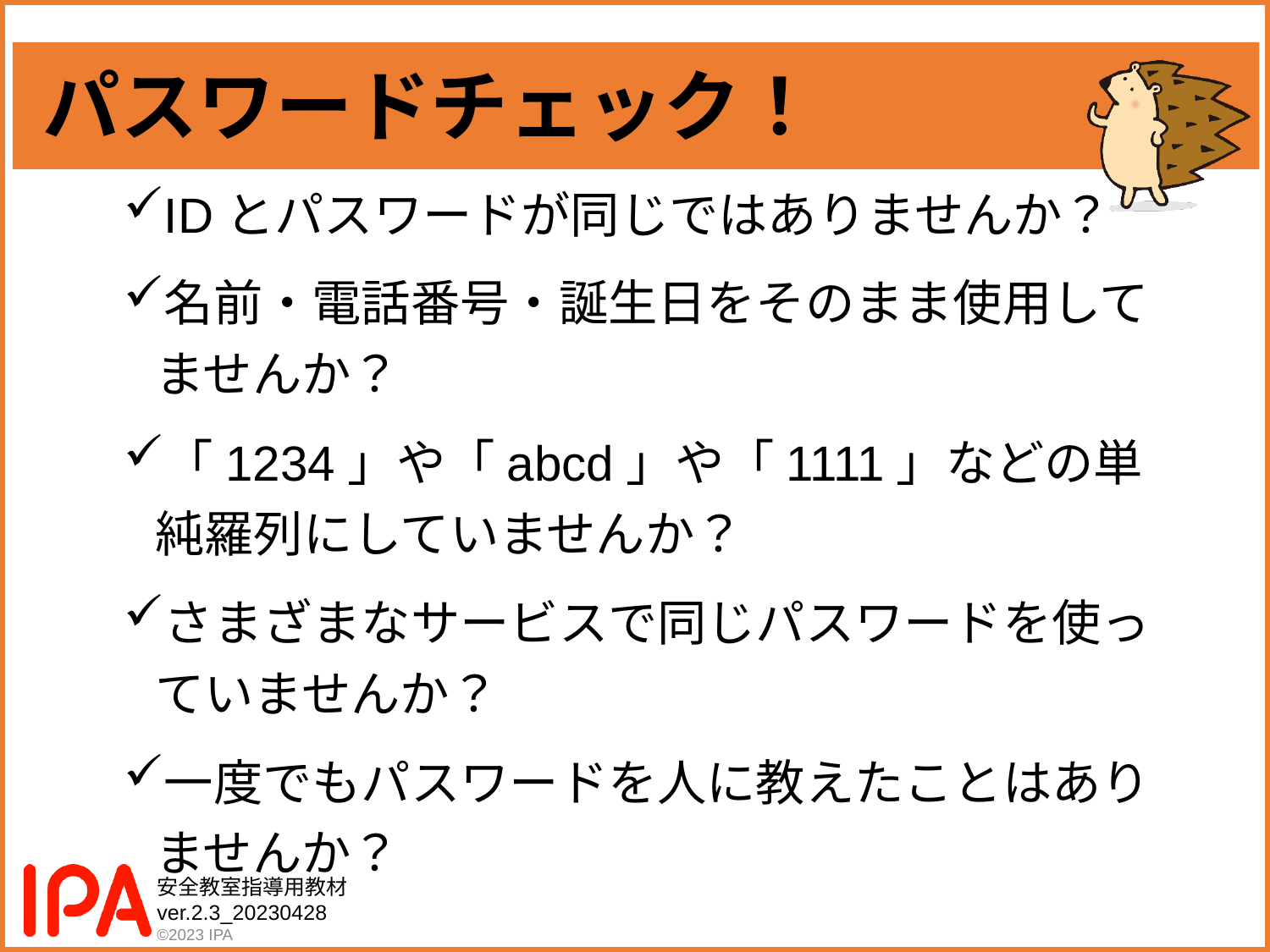

# パスワードチェック！
IDとパスワードが同じではありませんか？
名前・電話番号・誕生日をそのまま使用してませんか？
「1234」や「abcd」や「1111」などの単純羅列にしていませんか？
さまざまなサービスで同じパスワードを使っていませんか？
一度でもパスワードを人に教えたことはありませんか？